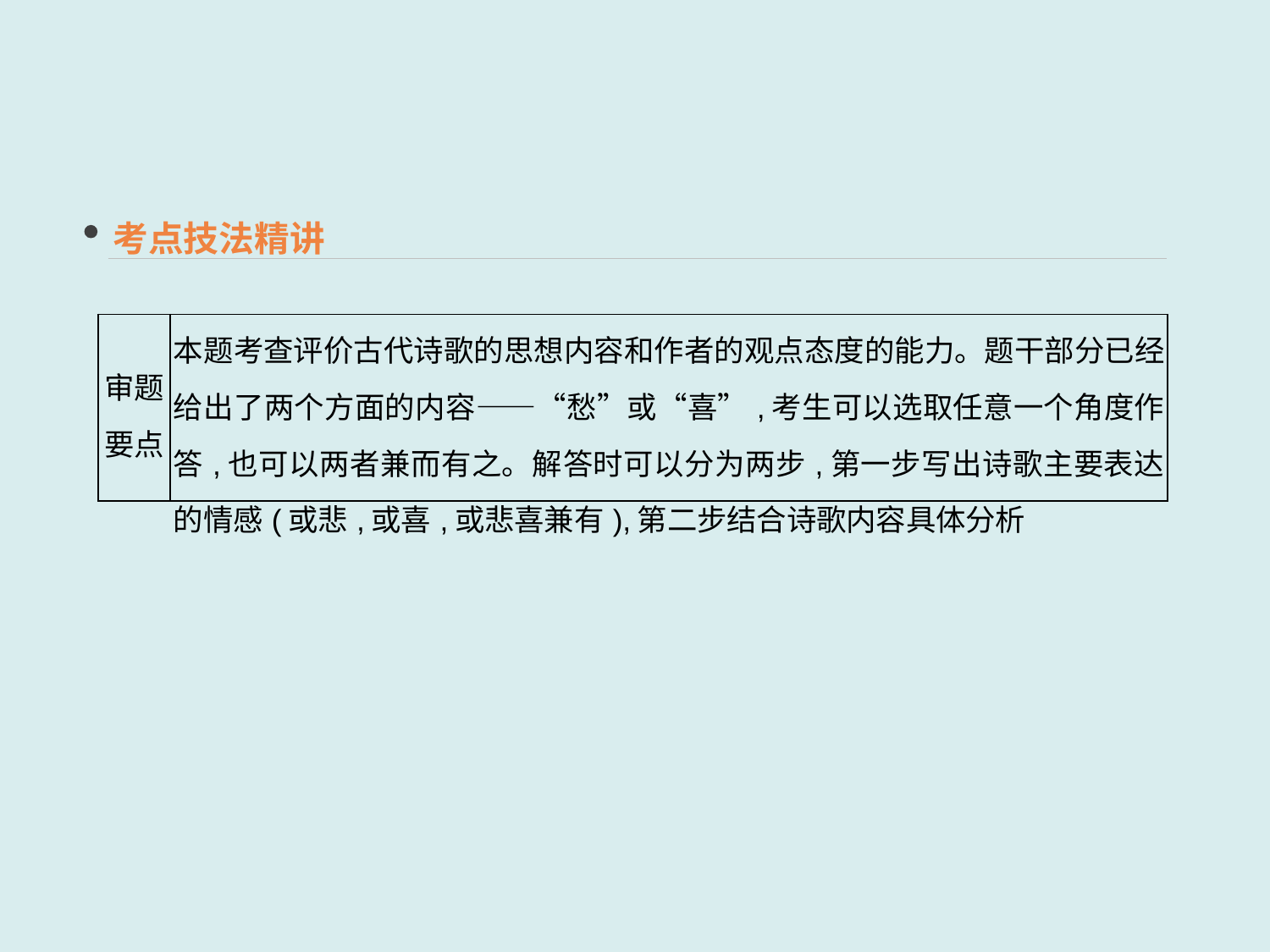

考点技法精讲

| 审题要点 | 本题考查评价古代诗歌的思想内容和作者的观点态度的能力。题干部分已经给出了两个方面的内容——“愁”或“喜”,考生可以选取任意一个角度作答,也可以两者兼而有之。解答时可以分为两步,第一步写出诗歌主要表达的情感(或悲,或喜,或悲喜兼有),第二步结合诗歌内容具体分析 |
| --- | --- |